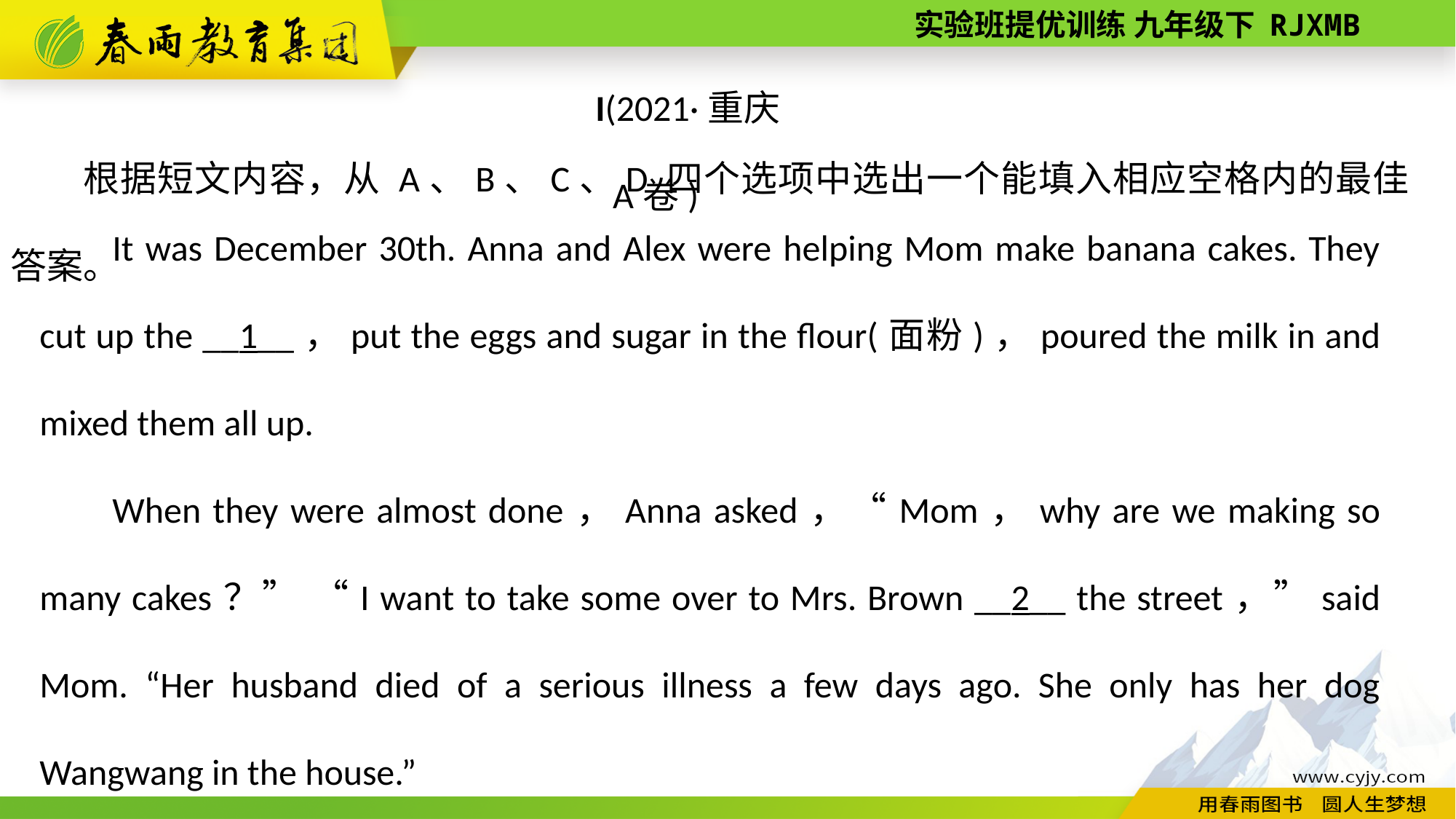

I(2021·重庆A卷)
根据短文内容，从 A、B、C、D 四个选项中选出一个能填入相应空格内的最佳答案。
It was December 30th. Anna and Alex were helping Mom make banana cakes. They cut up the __1__，put the eggs and sugar in the flour(面粉)，poured the milk in and mixed them all up.
When they were almost done，Anna asked，“Mom，why are we making so many cakes？” “I want to take some over to Mrs. Brown __2__ the street，”said Mom. “Her husband died of a serious illness a few days ago. She only has her dog Wangwang in the house.”